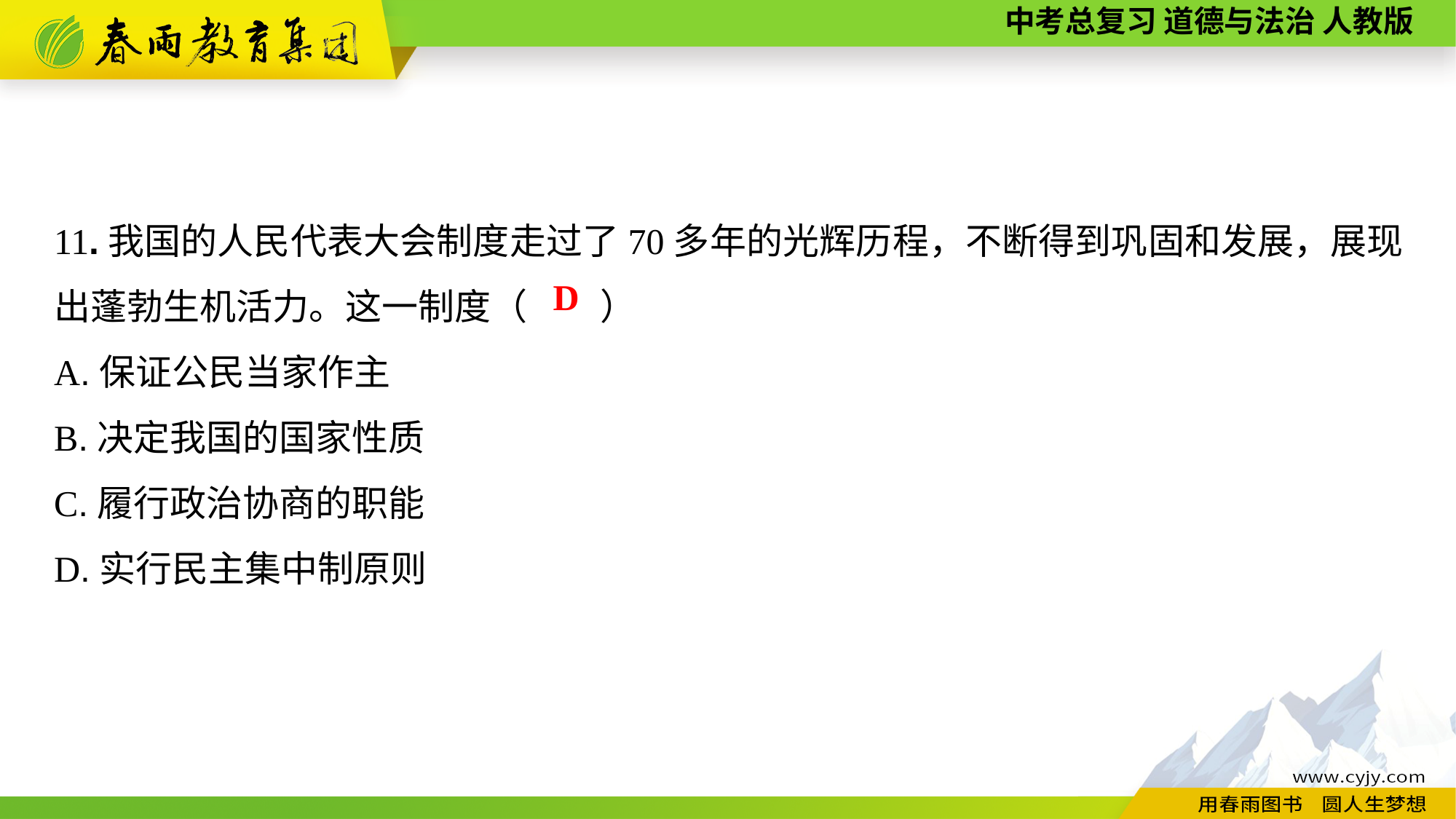

11.我国的人民代表大会制度走过了70多年的光辉历程，不断得到巩固和发展，展现出蓬勃生机活力。这一制度（　　）
A.保证公民当家作主
B.决定我国的国家性质
C.履行政治协商的职能
D.实行民主集中制原则
D